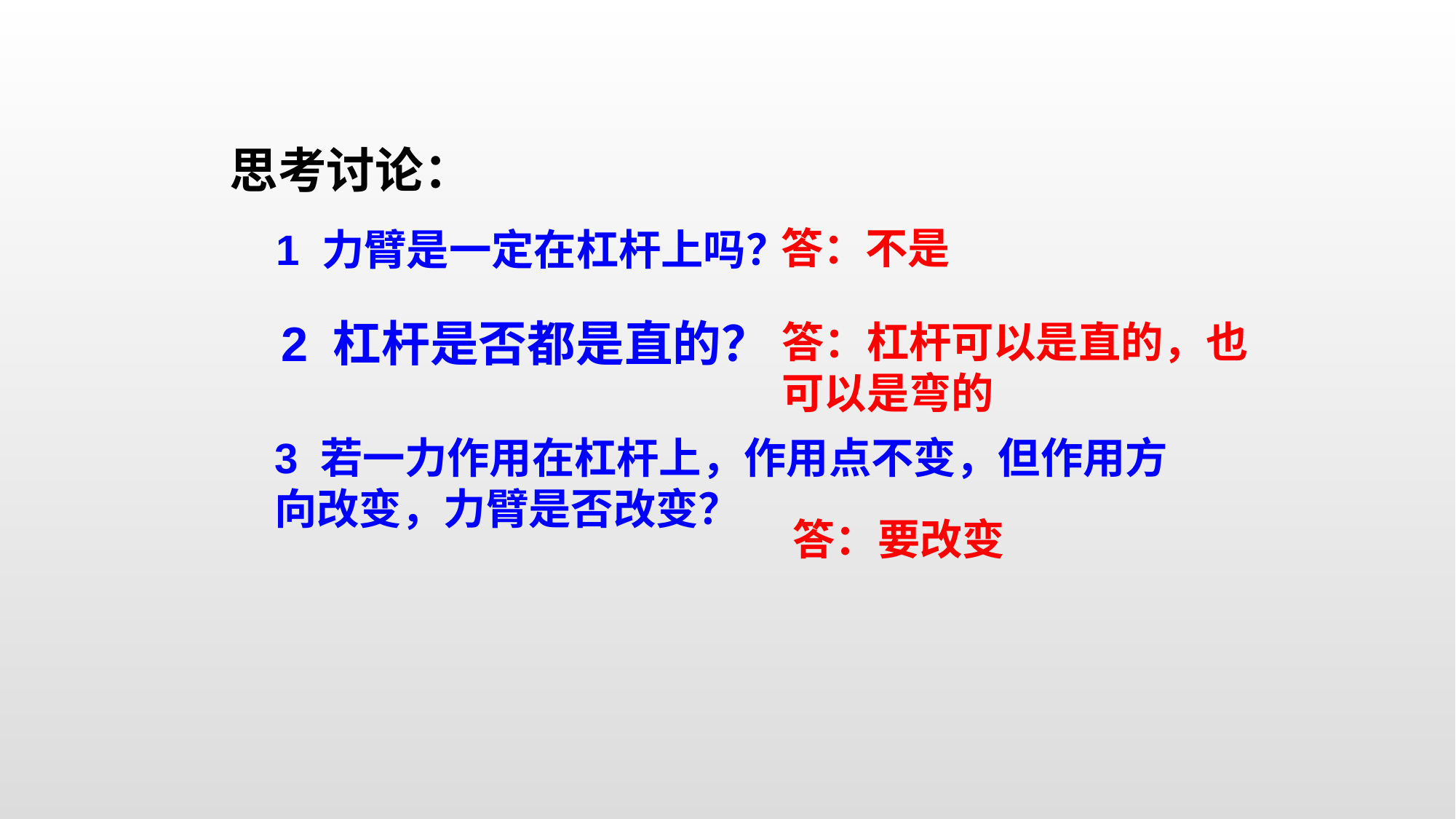

思考讨论：
答：不是
1 力臂是一定在杠杆上吗？
2 杠杆是否都是直的？
答：杠杆可以是直的，也
可以是弯的
3 若一力作用在杠杆上，作用点不变，但作用方向改变，力臂是否改变？
答：要改变
PPT模板：www.1ppt.com/moban/                  PPT素材：www.1ppt.com/sucai/
PPT背景：www.1ppt.com/beijing/                   PPT图表：www.1ppt.com/tubiao/
PPT下载：www.1ppt.com/xiazai/                     PPT教程： www.1ppt.com/powerpoint/
资料下载：www.1ppt.com/ziliao/                   范文下载：www.1ppt.com/fanwen/
试卷下载：www.1ppt.com/shiti/                     教案下载：www.1ppt.com/jiaoan/
PPT论坛：www.1ppt.cn                                     PPT课件：www.1ppt.com/kejian/
语文课件：www.1ppt.com/kejian/yuwen/    数学课件：www.1ppt.com/kejian/shuxue/
英语课件：www.1ppt.com/kejian/yingyu/    美术课件：www.1ppt.com/kejian/meishu/
科学课件：www.1ppt.com/kejian/kexue/     物理课件：www.1ppt.com/kejian/wuli/
化学课件：www.1ppt.com/kejian/huaxue/  生物课件：www.1ppt.com/kejian/shengwu/
地理课件：www.1ppt.com/kejian/dili/          历史课件：www.1ppt.com/kejian/lishi/